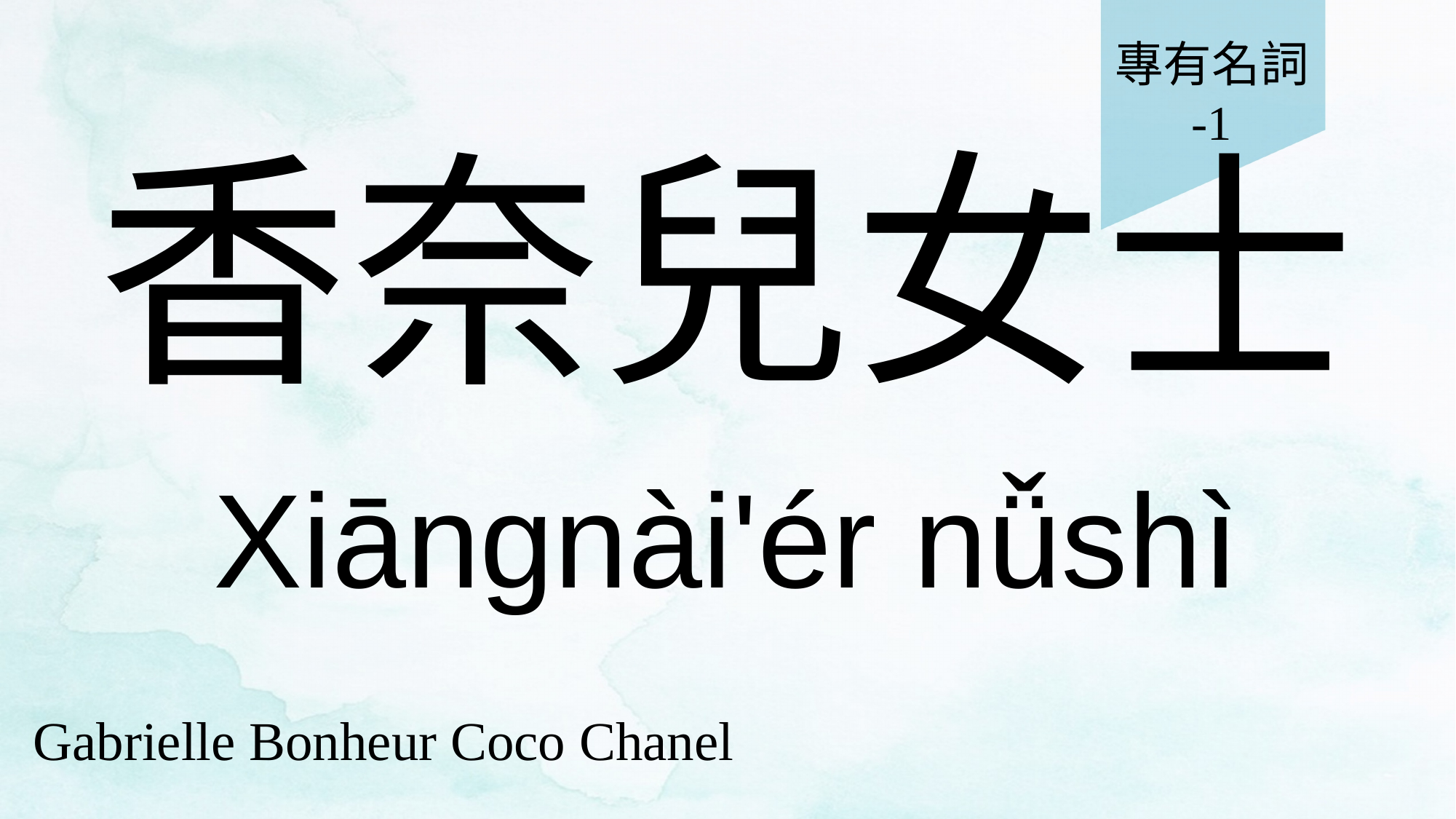

專有名詞
-1
# 香奈兒女士
Xiāngnài'ér nǚshì
Gabrielle Bonheur Coco Chanel